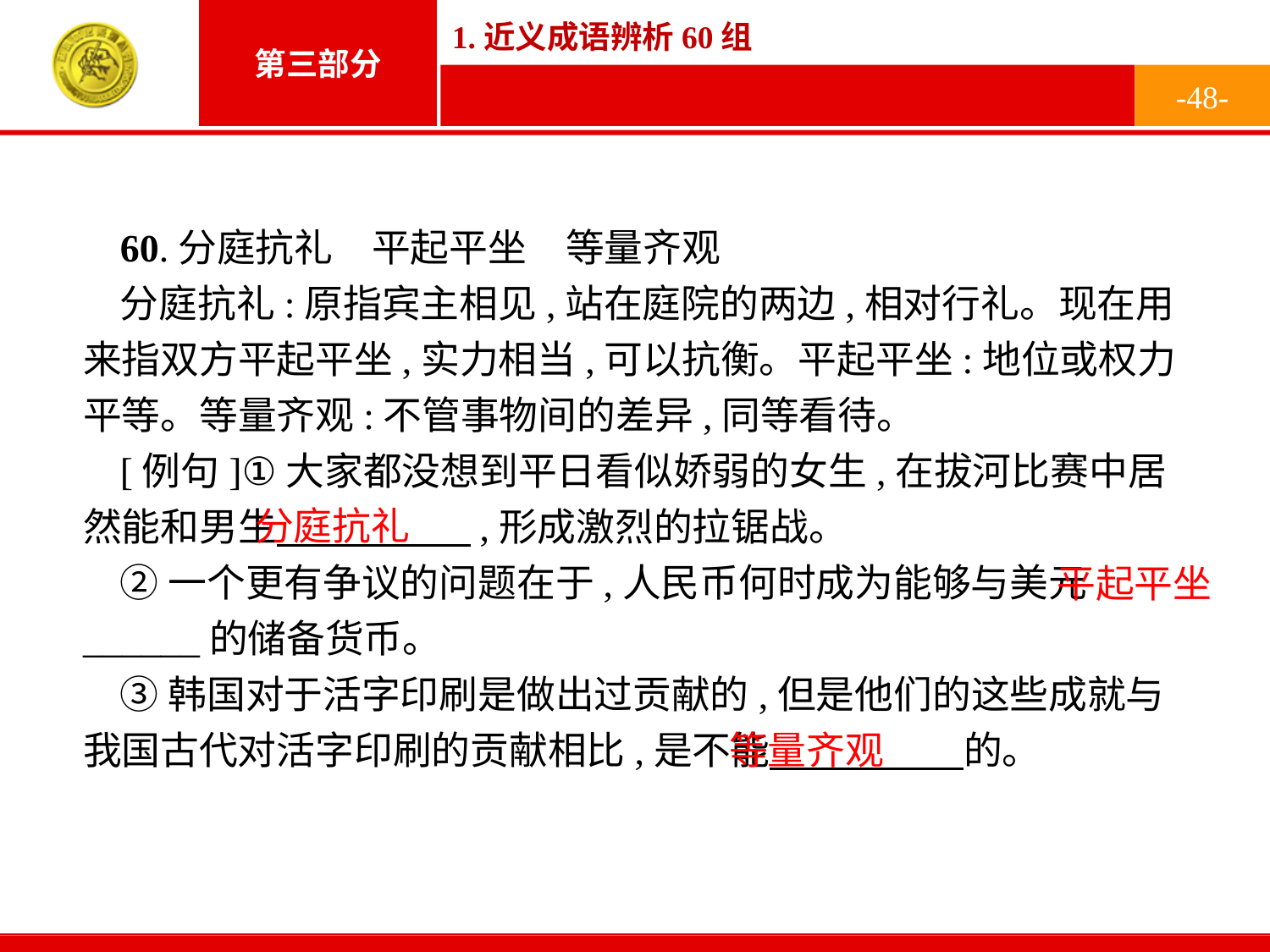

-48-
60.分庭抗礼　平起平坐　等量齐观
分庭抗礼:原指宾主相见,站在庭院的两边,相对行礼。现在用来指双方平起平坐,实力相当,可以抗衡。平起平坐:地位或权力平等。等量齐观:不管事物间的差异,同等看待。
[例句]①大家都没想到平日看似娇弱的女生,在拔河比赛中居然能和男生　　　　　,形成激烈的拉锯战。
②一个更有争议的问题在于,人民币何时成为能够与美元______的储备货币。
③韩国对于活字印刷是做出过贡献的,但是他们的这些成就与我国古代对活字印刷的贡献相比,是不能　　　　　的。
分庭抗礼
平起平坐
等量齐观